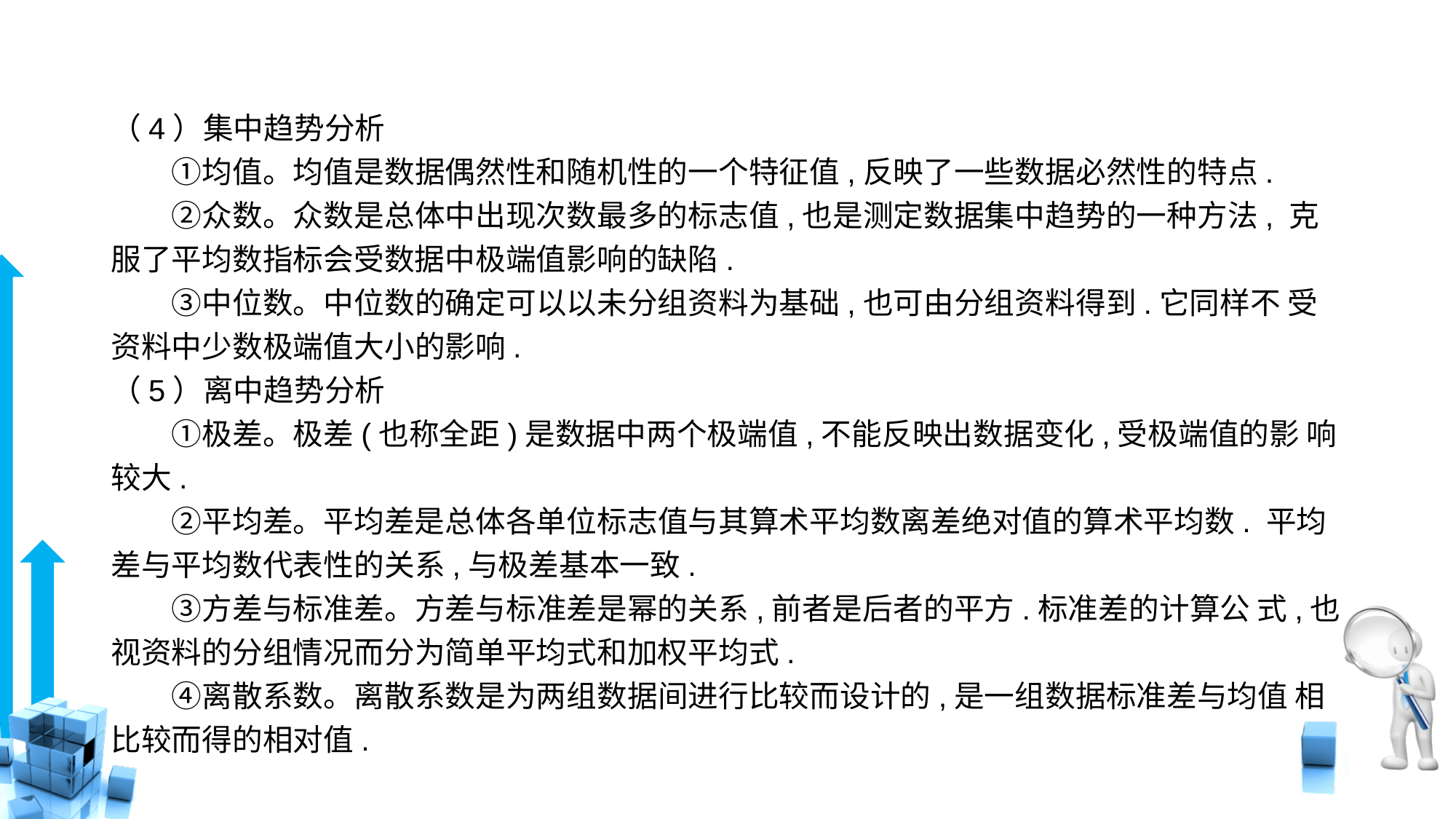

# （4）集中趋势分析 　　①均值。均值是数据偶然性和随机性的一个特征值,反映了一些数据必然性的特点. 　　②众数。众数是总体中出现次数最多的标志值,也是测定数据集中趋势的一种方法, 克服了平均数指标会受数据中极端值影响的缺陷. 　　③中位数。中位数的确定可以以未分组资料为基础,也可由分组资料得到.它同样不 受资料中少数极端值大小的影响. （5）离中趋势分析 　　①极差。极差(也称全距)是数据中两个极端值,不能反映出数据变化,受极端值的影 响较大. 　　②平均差。平均差是总体各单位标志值与其算术平均数离差绝对值的算术平均数. 平均差与平均数代表性的关系,与极差基本一致. 　　③方差与标准差。方差与标准差是幂的关系,前者是后者的平方.标准差的计算公 式,也视资料的分组情况而分为简单平均式和加权平均式. 　　④离散系数。离散系数是为两组数据间进行比较而设计的,是一组数据标准差与均值 相比较而得的相对值.